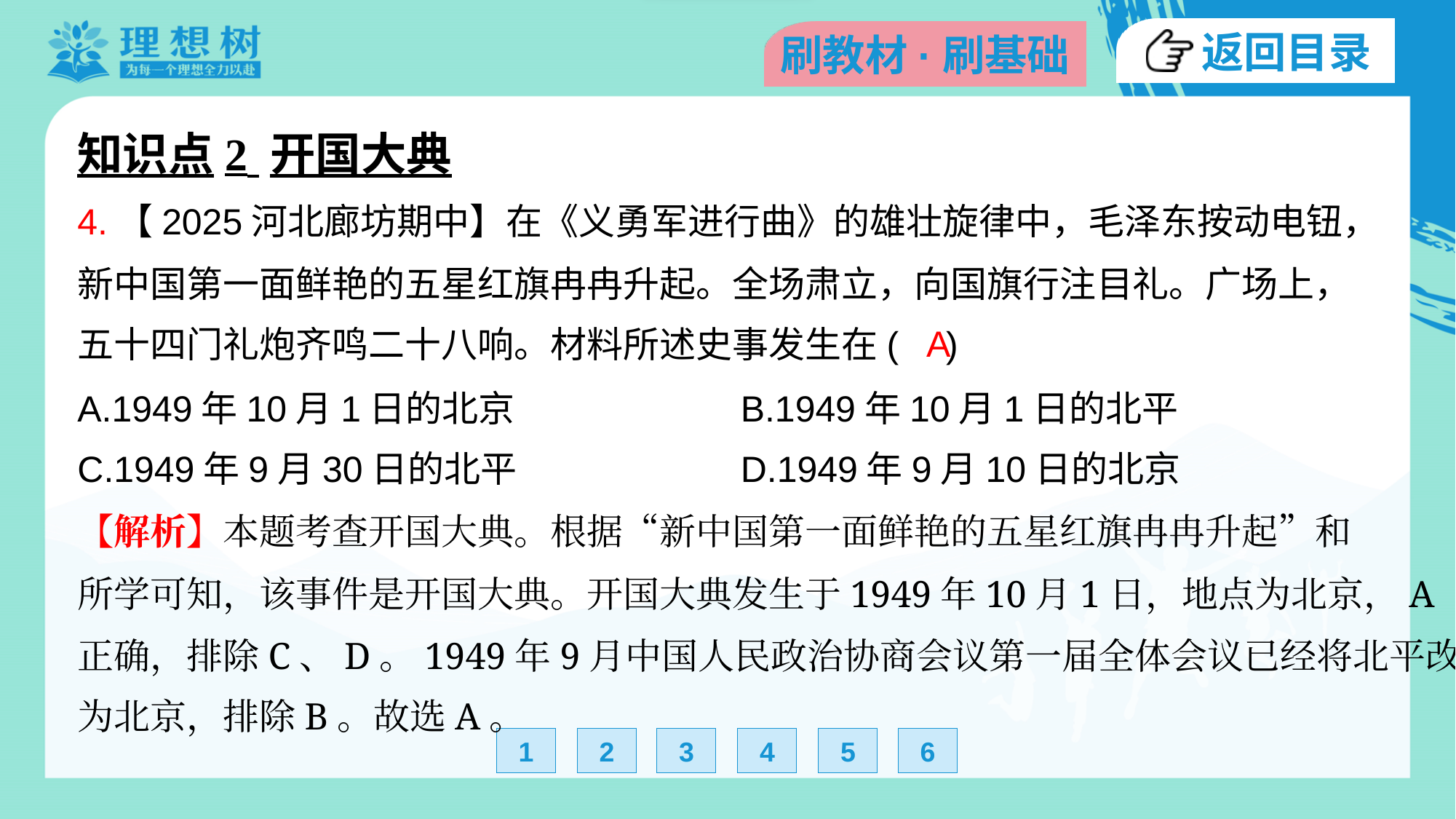

知识点2 开国大典
4.【2025河北廊坊期中】在《义勇军进行曲》的雄壮旋律中，毛泽东按动电钮，
新中国第一面鲜艳的五星红旗冉冉升起。全场肃立，向国旗行注目礼。广场上，
五十四门礼炮齐鸣二十八响。材料所述史事发生在(     )
A
A.1949年10月1日的北京	B.1949年10月1日的北平
C.1949年9月30日的北平	D.1949年9月10日的北京
【解析】本题考查开国大典。根据“新中国第一面鲜艳的五星红旗冉冉升起”和
所学可知，该事件是开国大典。开国大典发生于1949年10月1日，地点为北京，A
正确，排除C、D。1949年9月中国人民政治协商会议第一届全体会议已经将北平改
为北京，排除B。故选A。